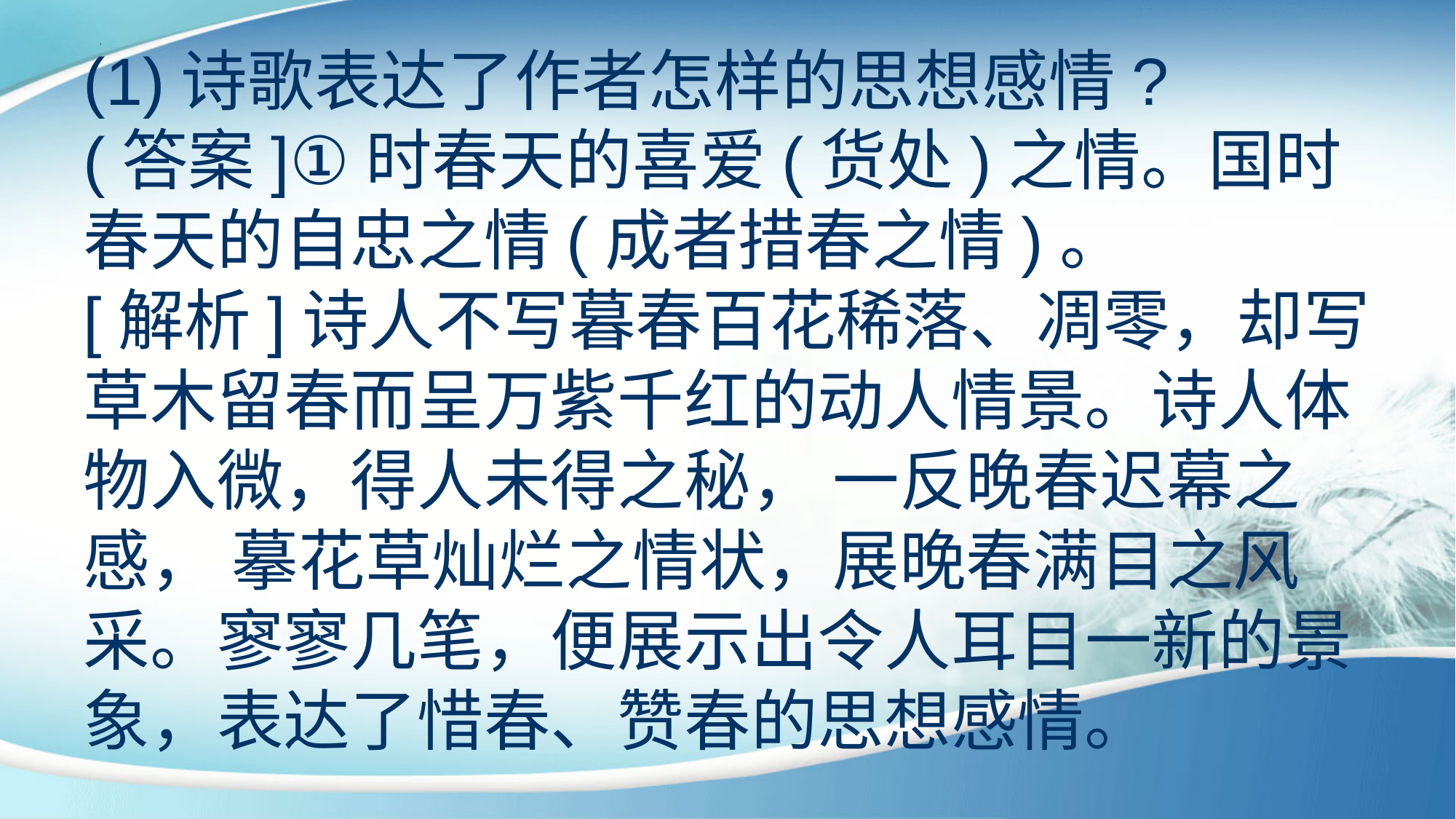

(1)诗歌表达了作者怎样的思想感情?
(答案]①时春天的喜爱(货处)之情。国时春天的自忠之情(成者措春之情)。
[解析]诗人不写暮春百花稀落、凋零，却写草木留春而呈万紫千红的动人情景。诗人体物入微，得人未得之秘， 一反晚春迟幕之感， 摹花草灿烂之情状，展晚春满目之风采。寥寥几笔，便展示出令人耳目一新的景象，表达了惜春、赞春的思想感情。